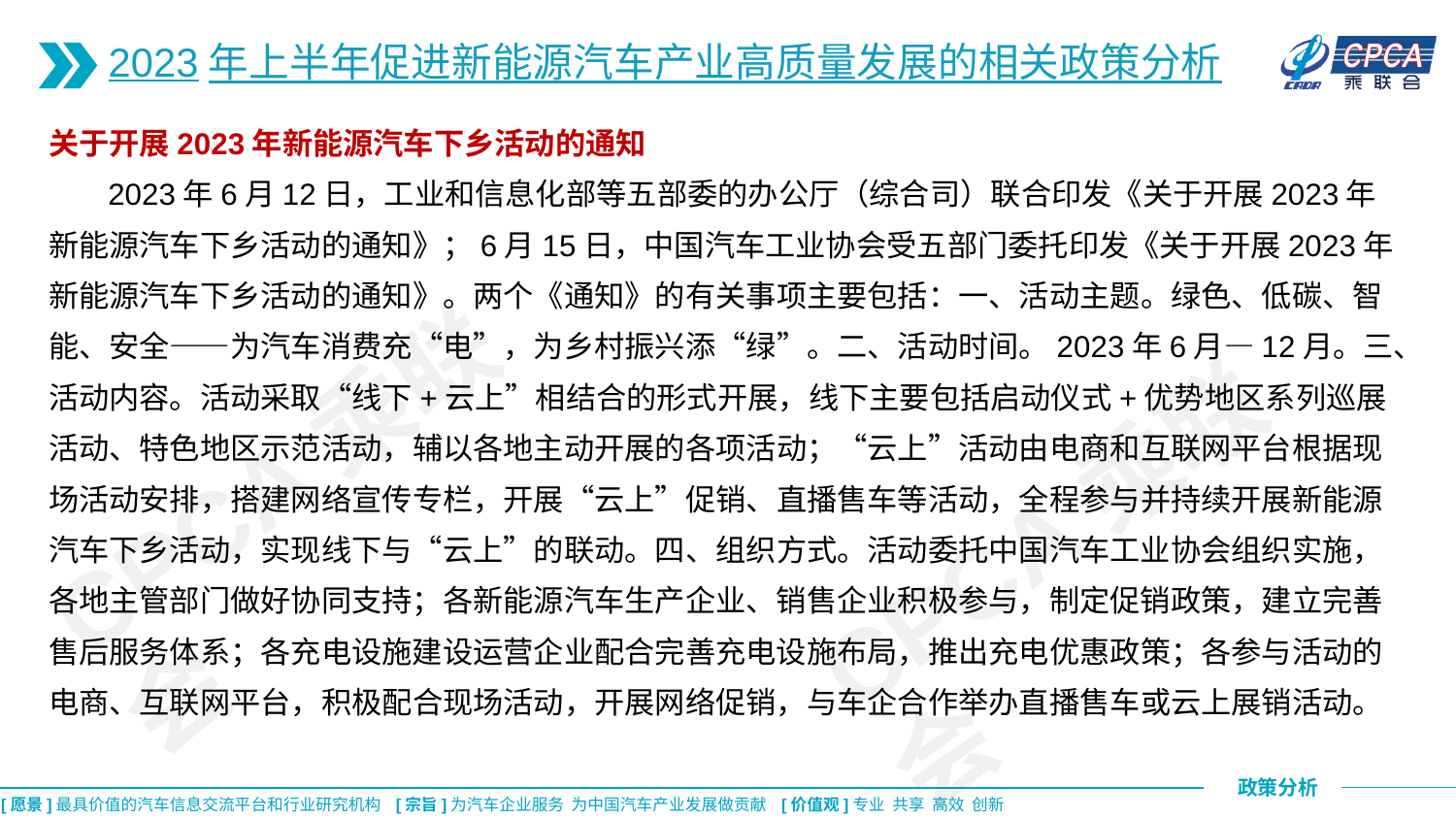

2023年上半年促进新能源汽车产业高质量发展的相关政策分析
关于开展2023年新能源汽车下乡活动的通知
       2023年6月12日，工业和信息化部等五部委的办公厅（综合司）联合印发《关于开展2023年新能源汽车下乡活动的通知》；6月15日，中国汽车工业协会受五部门委托印发《关于开展2023年新能源汽车下乡活动的通知》。两个《通知》的有关事项主要包括：一、活动主题。绿色、低碳、智能、安全——为汽车消费充“电”，为乡村振兴添“绿”。二、活动时间。2023年6月—12月。三、活动内容。活动采取“线下+云上”相结合的形式开展，线下主要包括启动仪式+优势地区系列巡展活动、特色地区示范活动，辅以各地主动开展的各项活动；“云上”活动由电商和互联网平台根据现场活动安排，搭建网络宣传专栏，开展“云上”促销、直播售车等活动，全程参与并持续开展新能源汽车下乡活动，实现线下与“云上”的联动。四、组织方式。活动委托中国汽车工业协会组织实施，各地主管部门做好协同支持；各新能源汽车生产企业、销售企业积极参与，制定促销政策，建立完善售后服务体系；各充电设施建设运营企业配合完善充电设施布局，推出充电优惠政策；各参与活动的电商、互联网平台，积极配合现场活动，开展网络促销，与车企合作举办直播售车或云上展销活动。
CPCA乘联会
CPCA乘联会